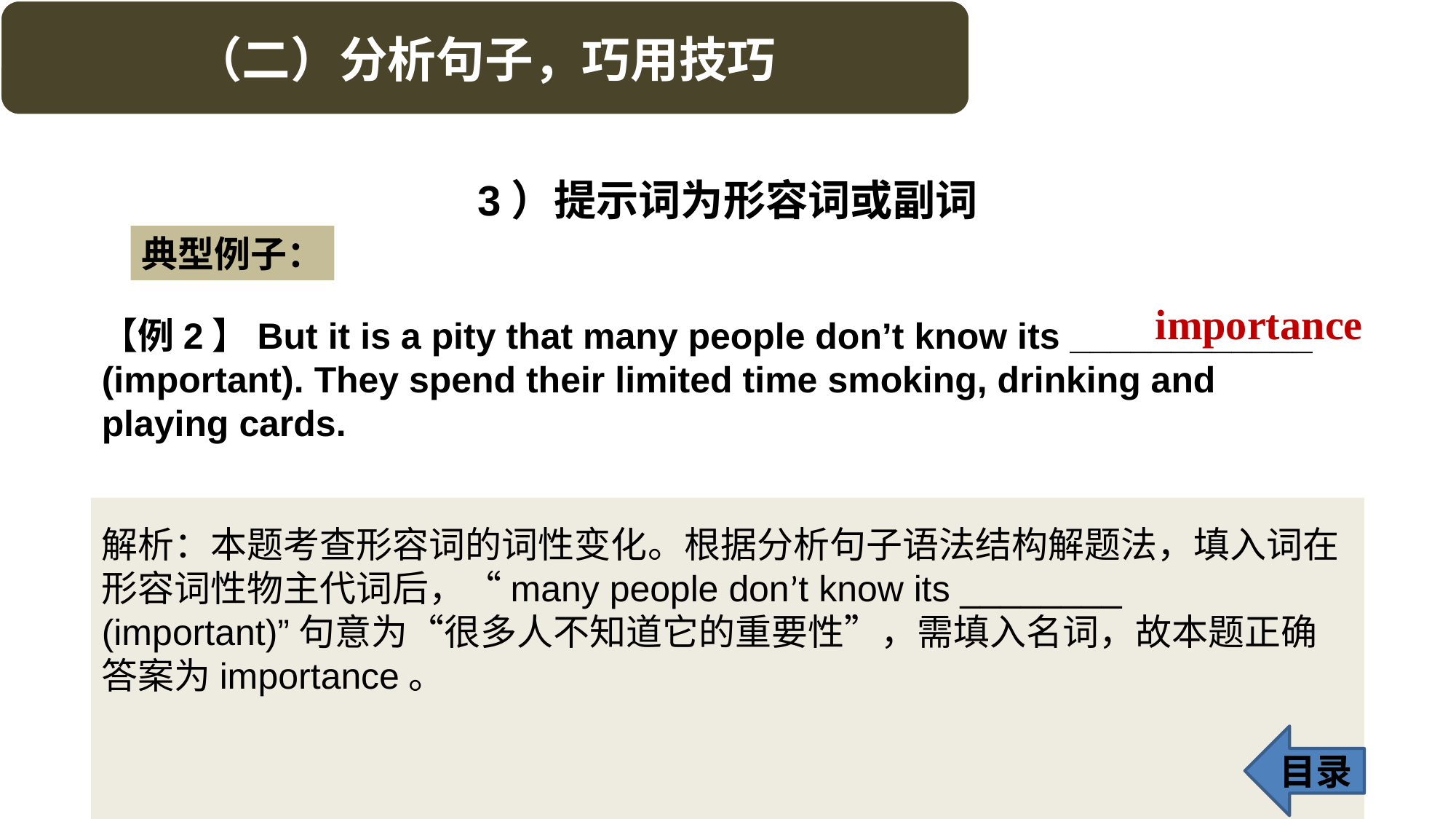

（二）分析句子，巧用技巧
3）提示词为形容词或副词
典型例子：
importance
【例2】But it is a pity that many people don’t know its ____________ (important). They spend their limited time smoking, drinking and playing cards.

解析：本题考查形容词的词性变化。根据分析句子语法结构解题法，填入词在形容词性物主代词后，“many people don’t know its ________ (important)”句意为“很多人不知道它的重要性”，需填入名词，故本题正确答案为importance。
目录
38